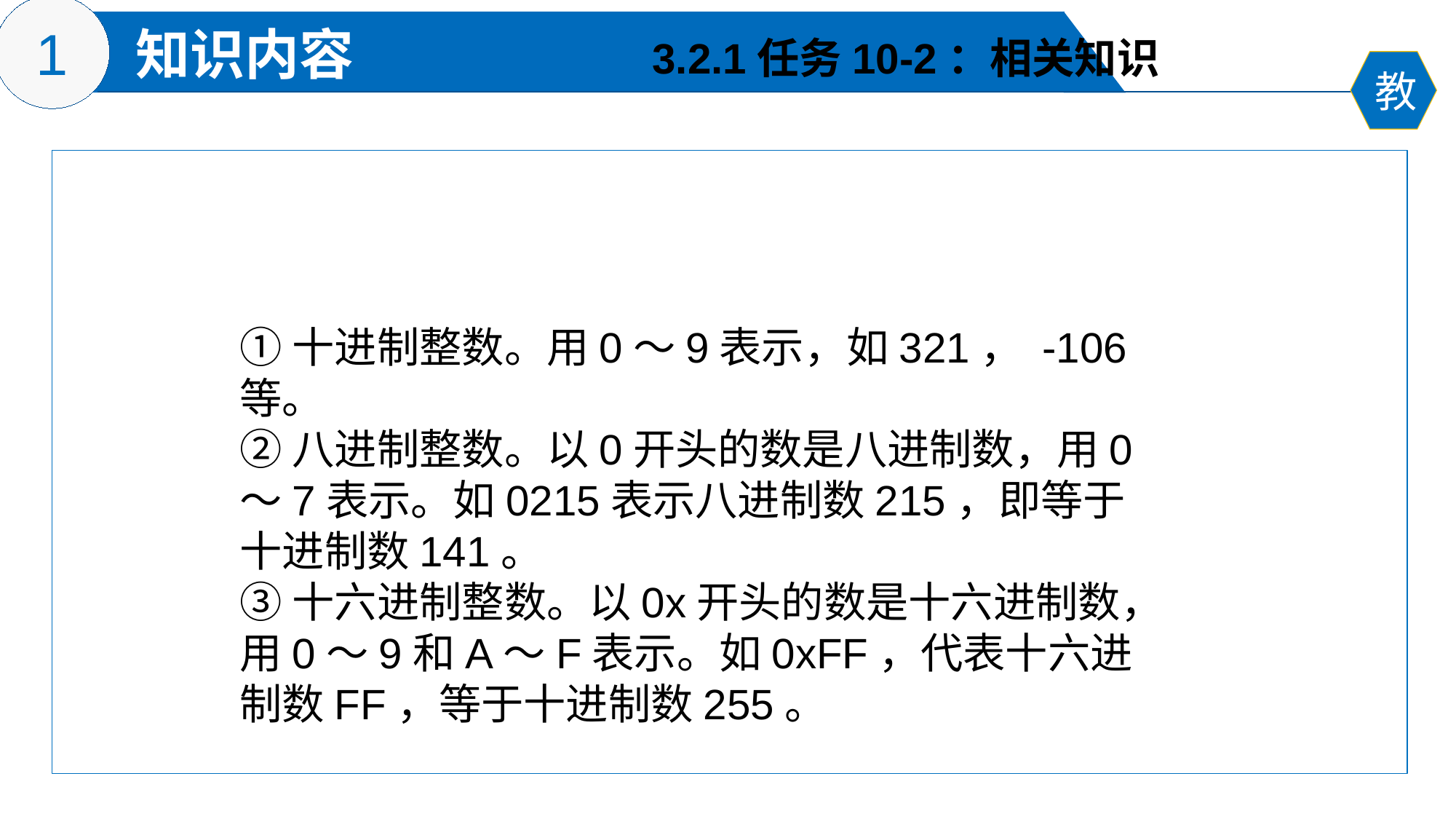

3.2.1任务10-2：相关知识

①十进制整数。用0～9表示，如321， -106等。
②八进制整数。以0开头的数是八进制数，用0～7表示。如0215表示八进制数215，即等于十进制数141。
③十六进制整数。以0x开头的数是十六进制数，用0～9和A～F表示。如0xFF，代表十六进制数FF，等于十进制数255。